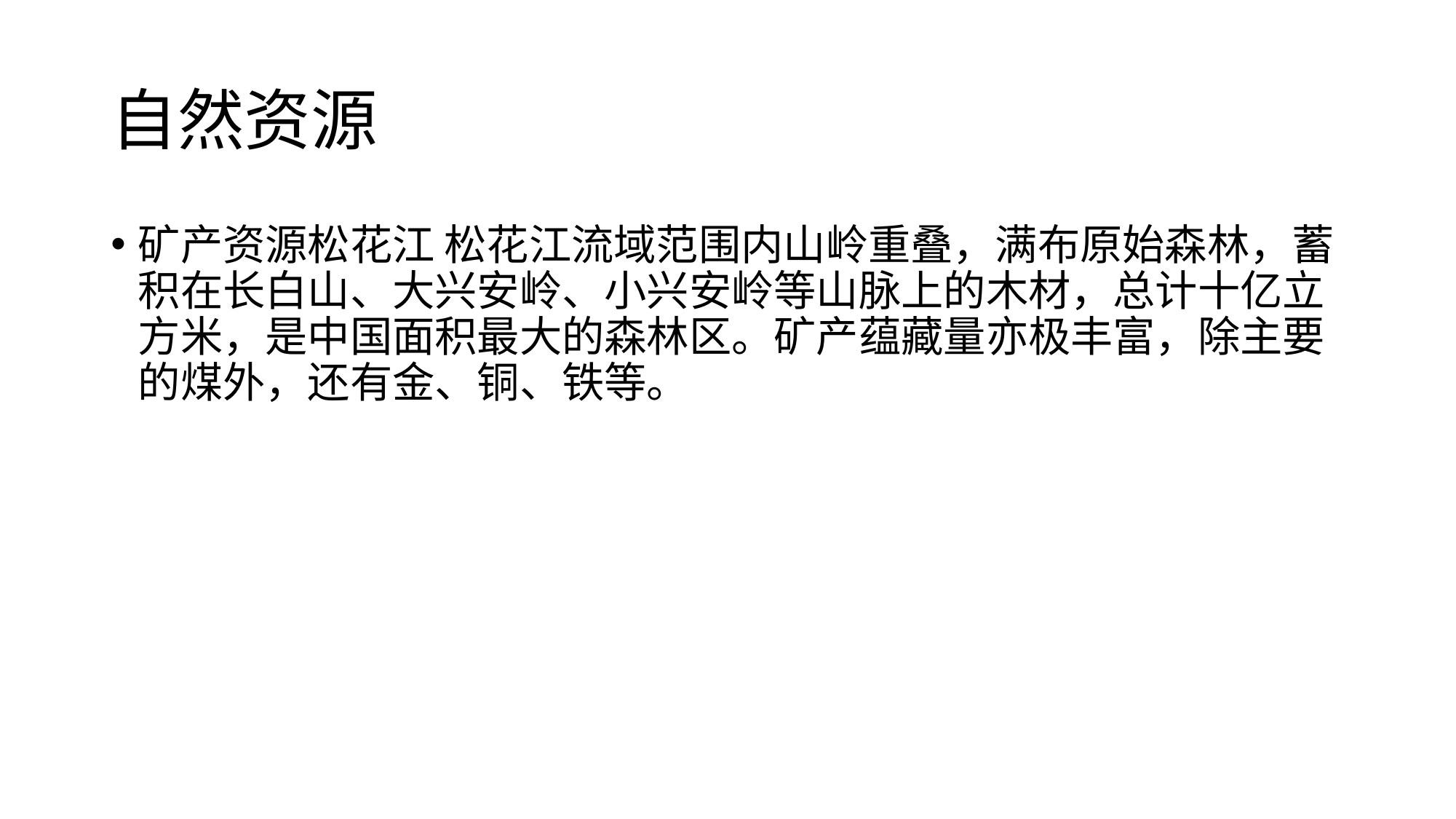

# 自然资源
矿产资源松花江 松花江流域范围内山岭重叠，满布原始森林，蓄积在长白山、大兴安岭、小兴安岭等山脉上的木材，总计十亿立方米，是中国面积最大的森林区。矿产蕴藏量亦极丰富，除主要的煤外，还有金、铜、铁等。